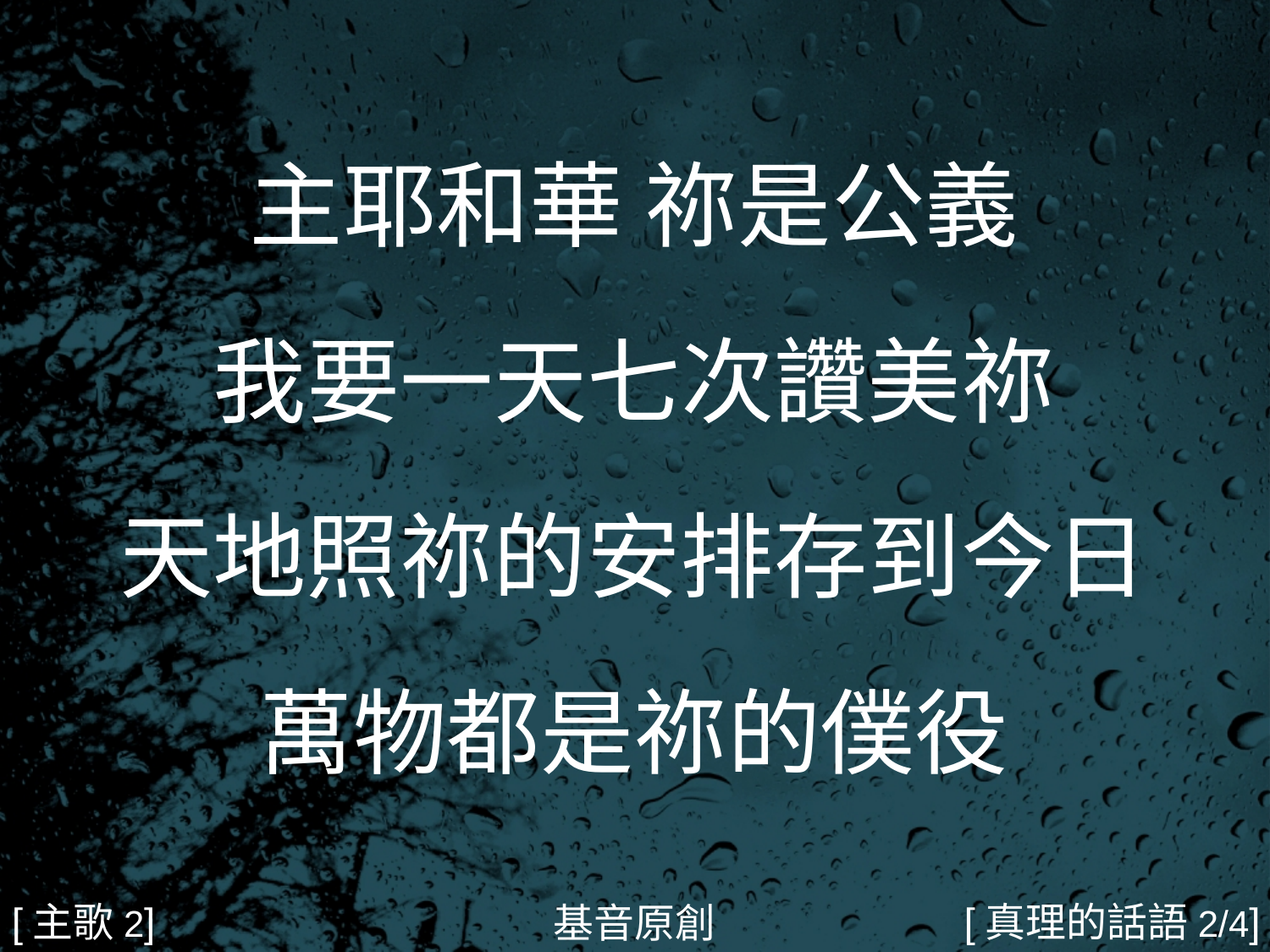

主耶和華 祢是公義

我要一天七次讚美祢

天地照祢的安排存到今日

萬物都是祢的僕役
#

[主歌2]
[真理的話語2/4]
基音原創